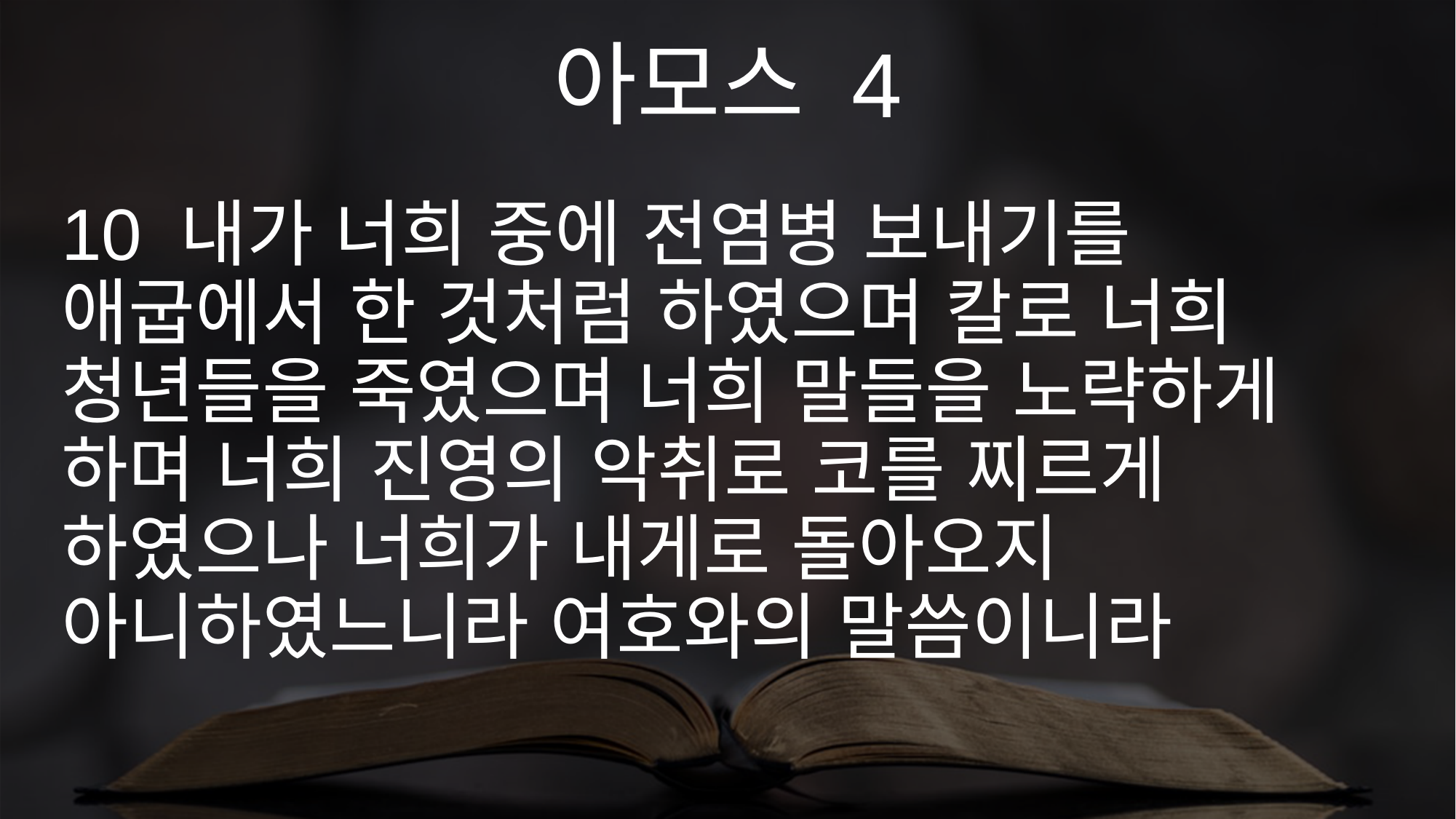

아모스 4
10 내가 너희 중에 전염병 보내기를 애굽에서 한 것처럼 하였으며 칼로 너희 청년들을 죽였으며 너희 말들을 노략하게 하며 너희 진영의 악취로 코를 찌르게 하였으나 너희가 내게로 돌아오지 아니하였느니라 여호와의 말씀이니라